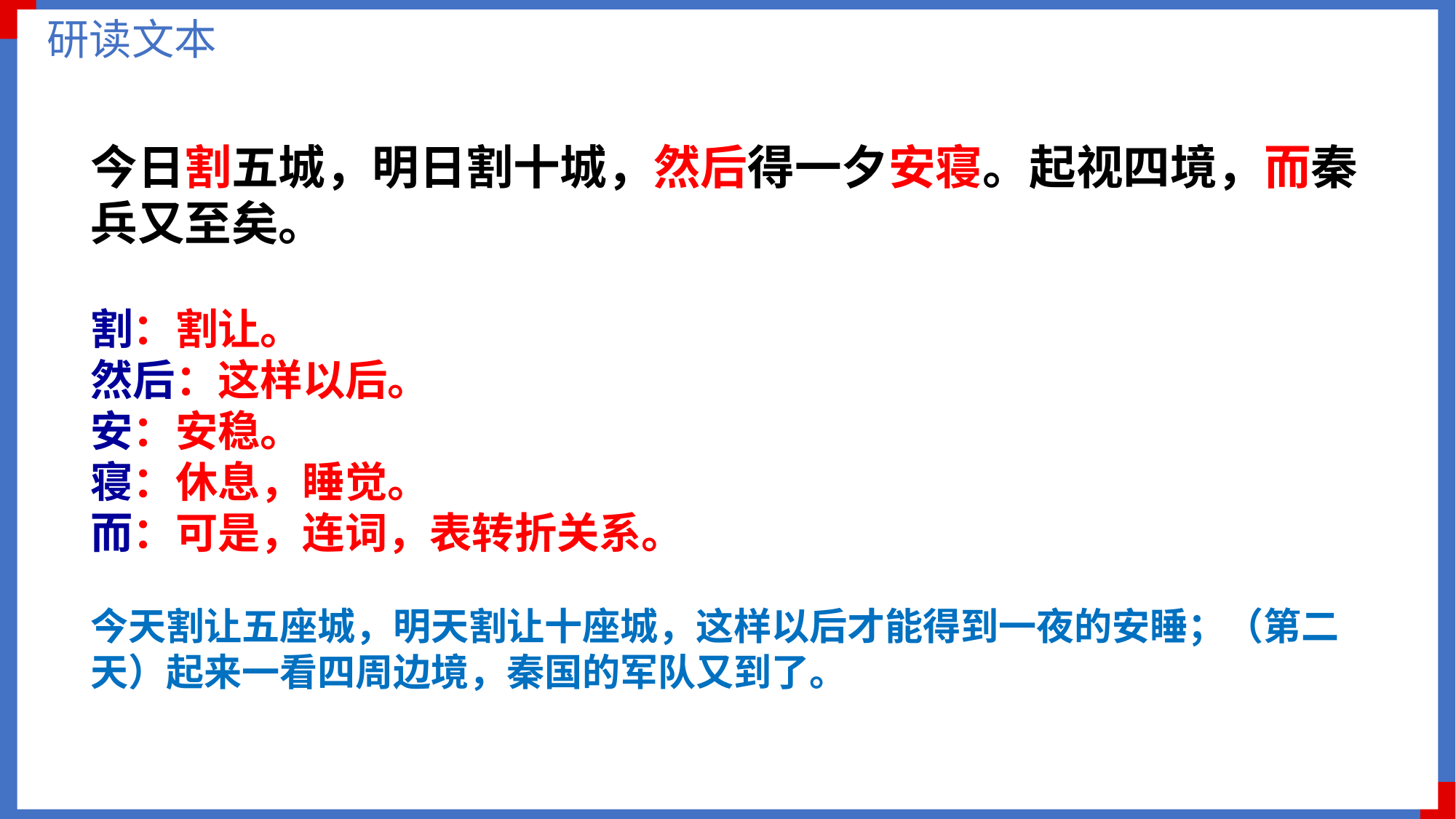

研读文本
今日割五城，明日割十城，然后得一夕安寝。起视四境，而秦兵又至矣。

割：割让。
然后：这样以后。
安：安稳。
寝：休息，睡觉。
而：可是，连词，表转折关系。

今天割让五座城，明天割让十座城，这样以后才能得到一夜的安睡；（第二天）起来一看四周边境，秦国的军队又到了。